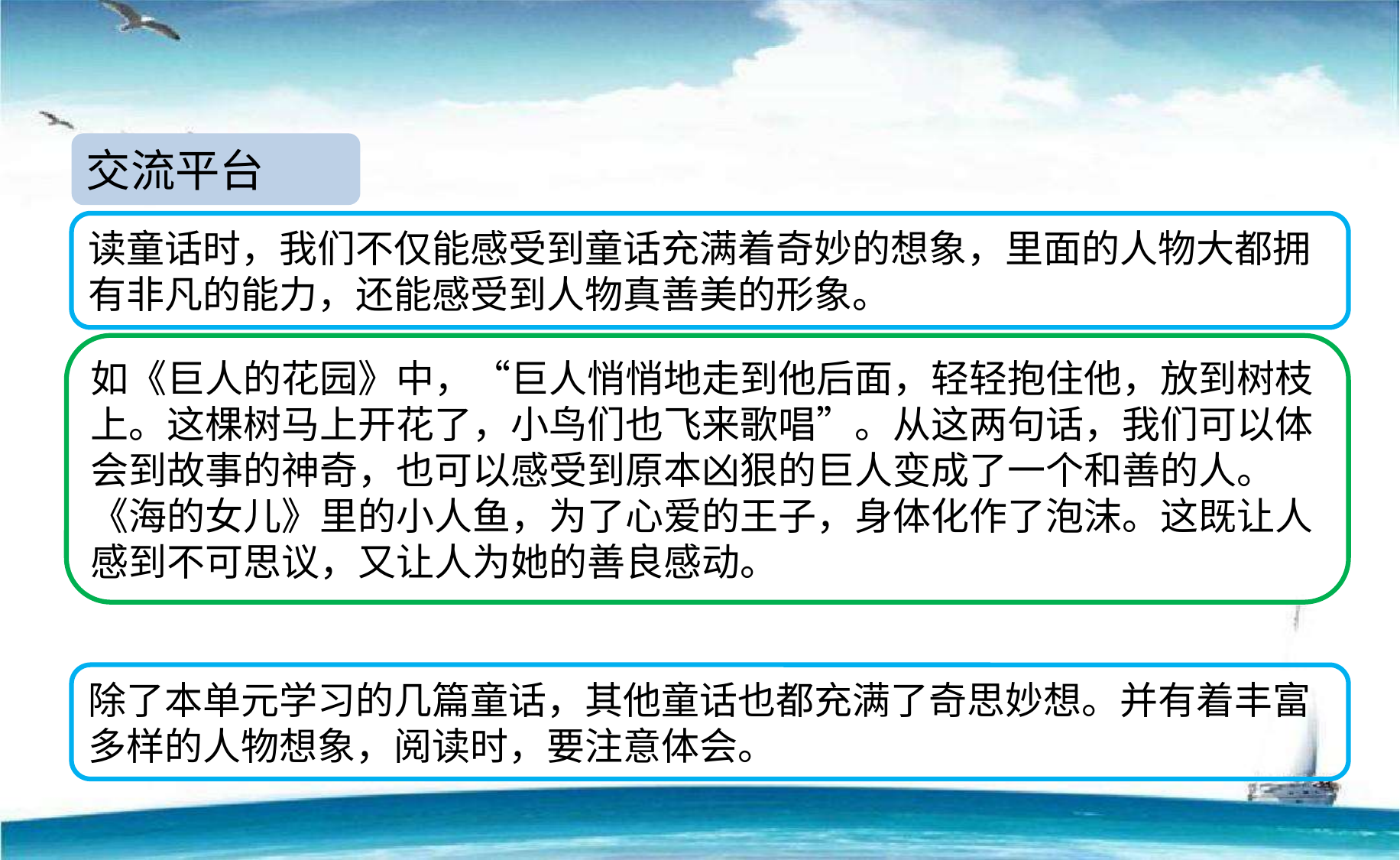

交流平台

读童话时，我们不仅能感受到童话充满着奇妙的想象，里面的人物大都拥有非凡的能力，还能感受到人物真善美的形象。
如《巨人的花园》中，“巨人悄悄地走到他后面，轻轻抱住他，放到树枝上。这棵树马上开花了，小鸟们也飞来歌唱”。从这两句话，我们可以体会到故事的神奇，也可以感受到原本凶狠的巨人变成了一个和善的人。《海的女儿》里的小人鱼，为了心爱的王子，身体化作了泡沫。这既让人感到不可思议，又让人为她的善良感动。
除了本单元学习的几篇童话，其他童话也都充满了奇思妙想。并有着丰富多样的人物想象，阅读时，要注意体会。